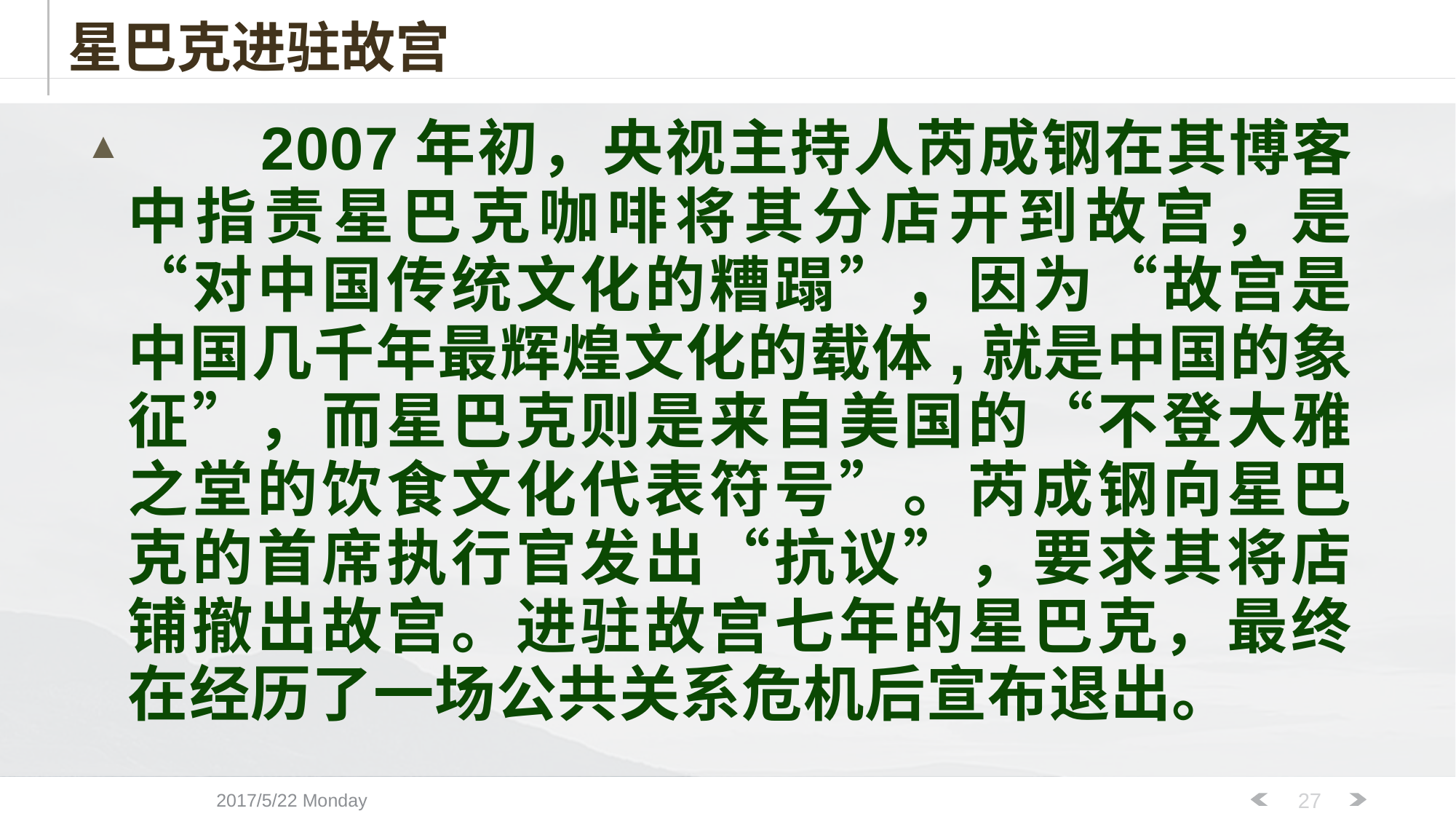

# 星巴克进驻故宫
       2007年初，央视主持人芮成钢在其博客中指责星巴克咖啡将其分店开到故宫，是“对中国传统文化的糟蹋”，因为“故宫是中国几千年最辉煌文化的载体,就是中国的象征”，而星巴克则是来自美国的“不登大雅之堂的饮食文化代表符号”。芮成钢向星巴克的首席执行官发出“抗议”，要求其将店铺撤出故宫。进驻故宫七年的星巴克，最终在经历了一场公共关系危机后宣布退出。

2017/5/22 Monday

27